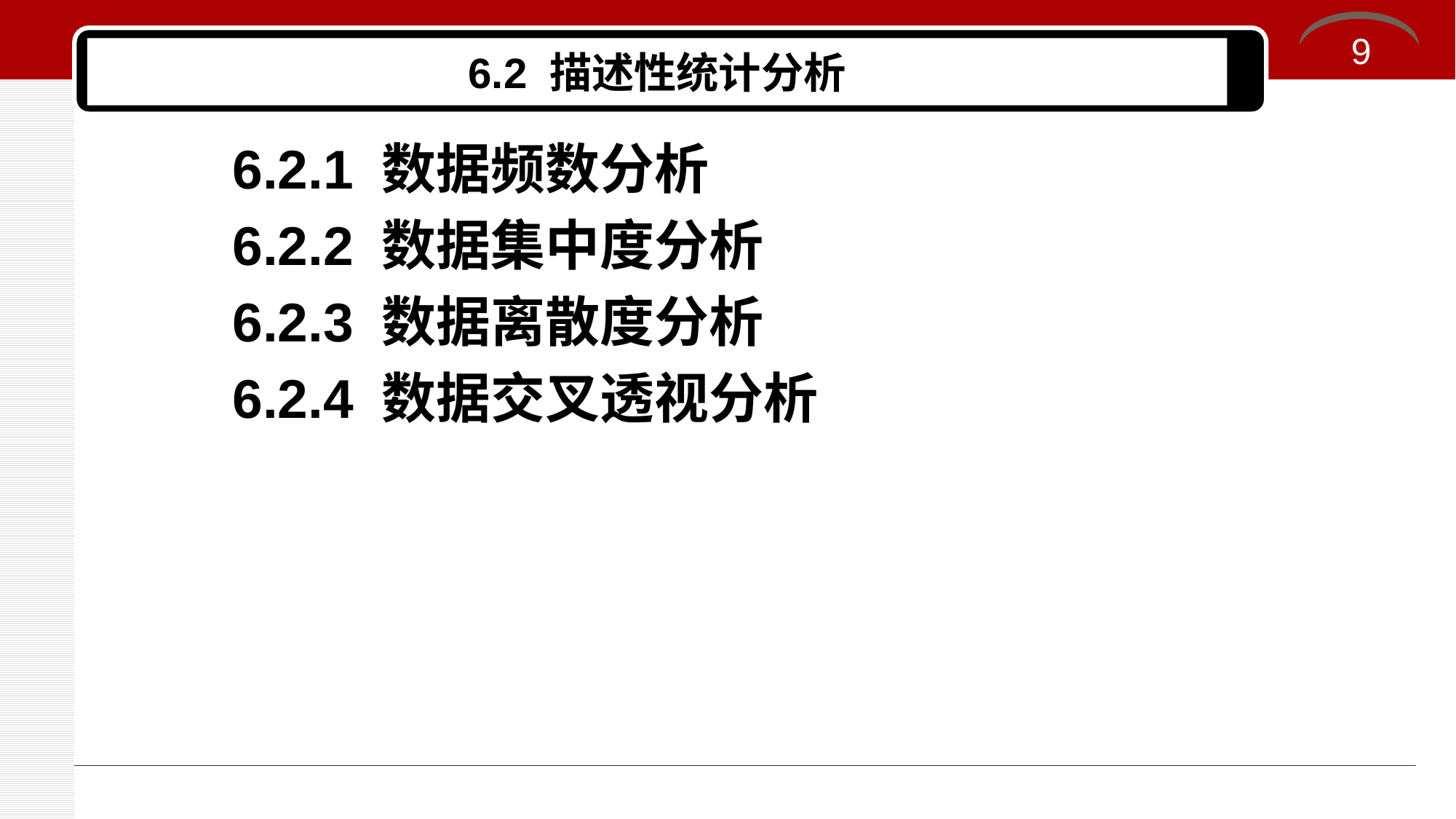

9
# 6.2 描述性统计分析
6.2.1 数据频数分析
6.2.2 数据集中度分析
6.2.3 数据离散度分析
6.2.4 数据交叉透视分析